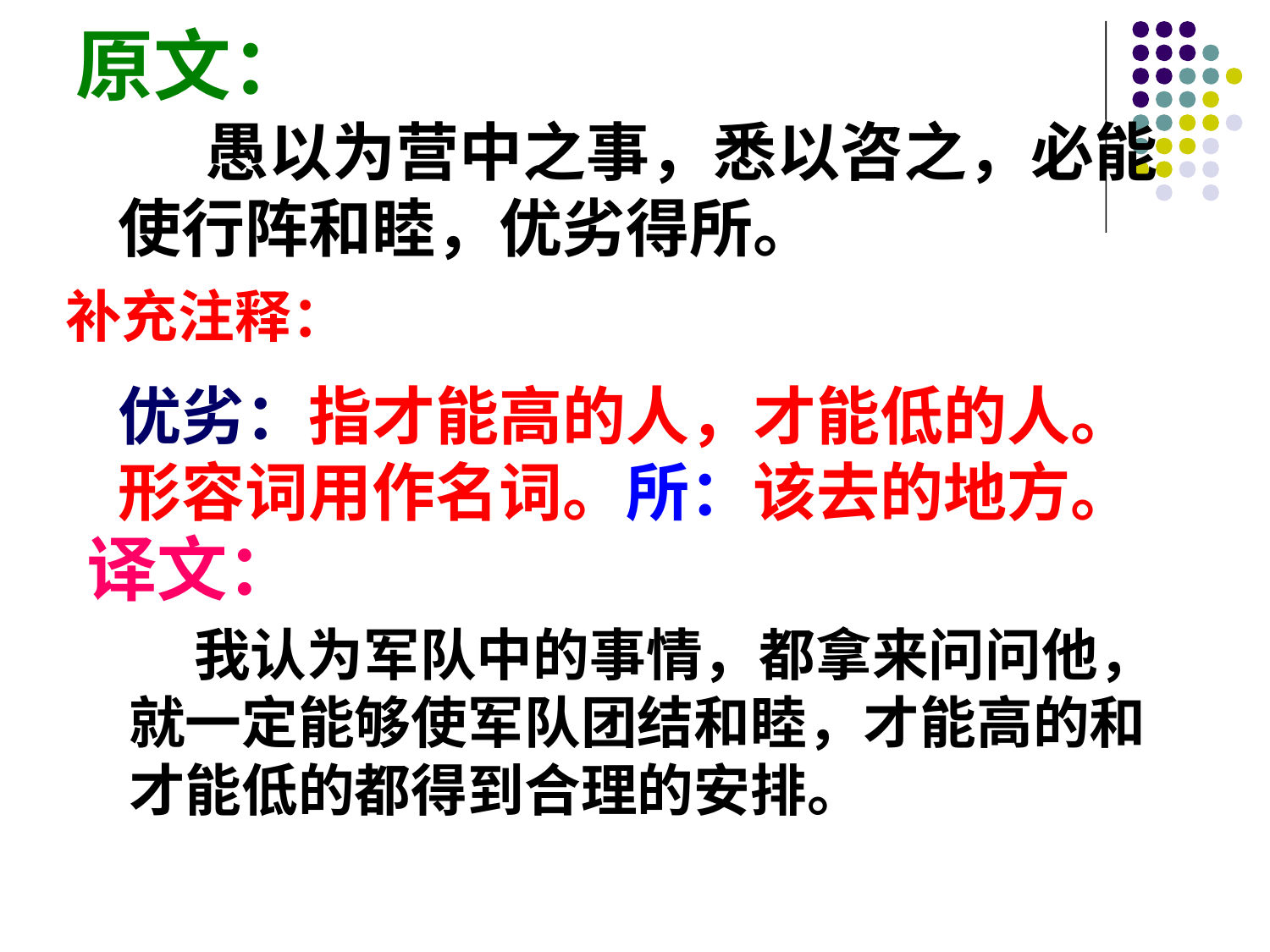

原文：
     愚以为营中之事，悉以咨之，必能使行阵和睦，优劣得所。
补充注释：
优劣：指才能高的人，才能低的人。形容词用作名词。所：该去的地方。
译文：
    我认为军队中的事情，都拿来问问他，就一定能够使军队团结和睦，才能高的和才能低的都得到合理的安排。